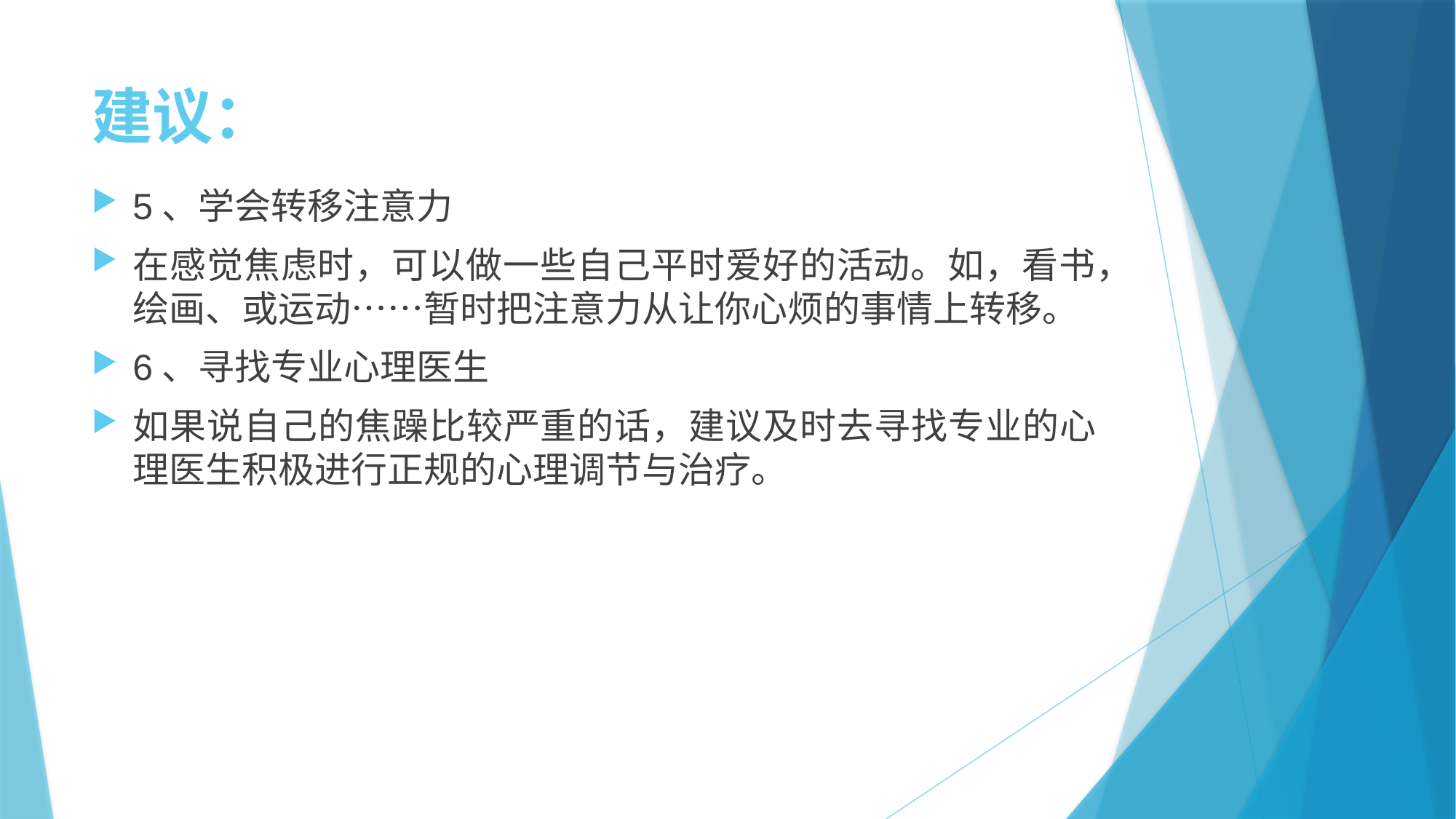

# 建议：
5、学会转移注意力
在感觉焦虑时，可以做一些自己平时爱好的活动。如，看书，绘画、或运动……暂时把注意力从让你心烦的事情上转移。
6、寻找专业心理医生
如果说自己的焦躁比较严重的话，建议及时去寻找专业的心理医生积极进行正规的心理调节与治疗。